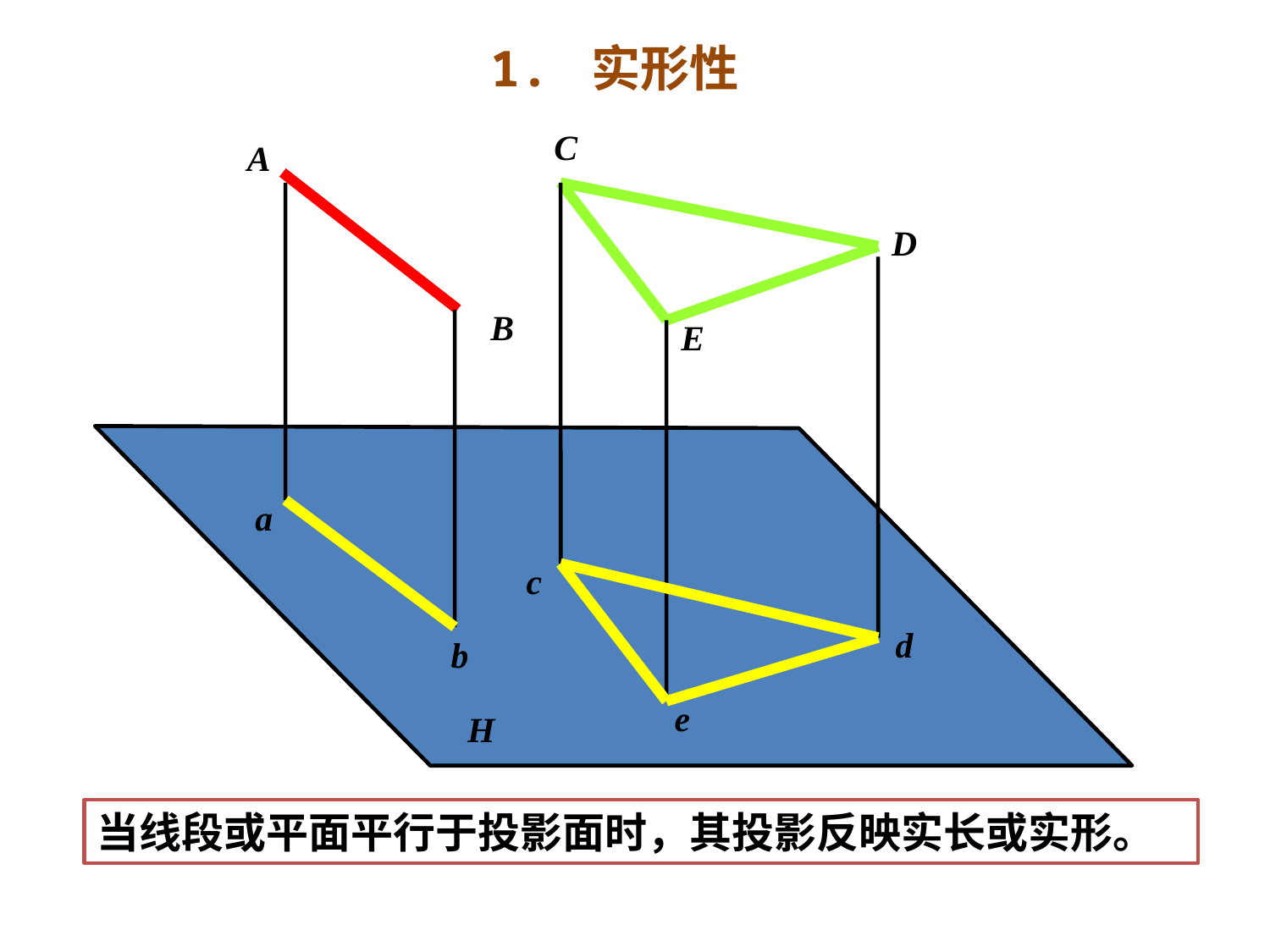

1. 实形性
C
A

D

B
E

a

b
c

d

e
H
当线段或平面平行于投影面时，其投影反映实长或实形。